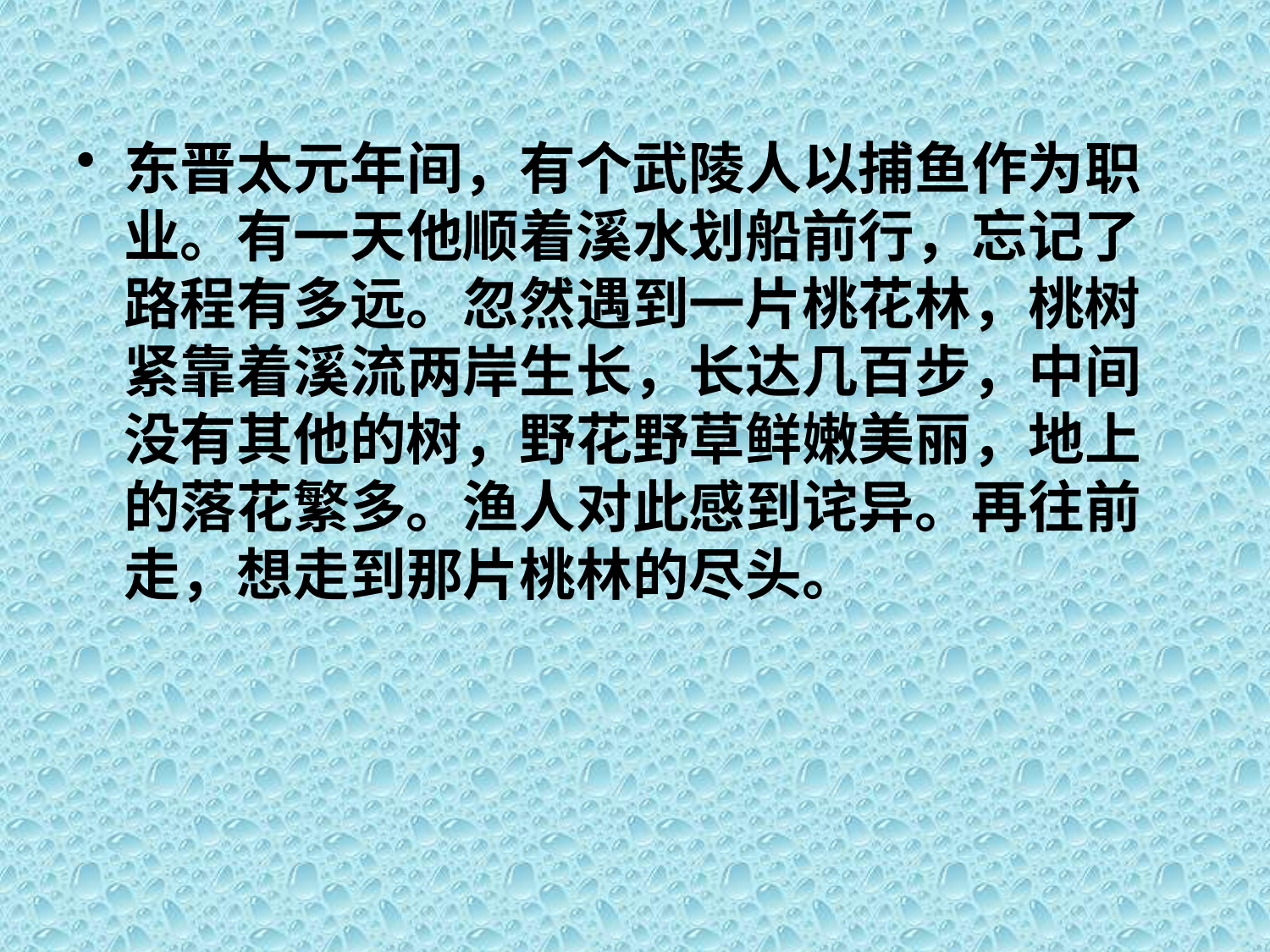

东晋太元年间，有个武陵人以捕鱼作为职业。有一天他顺着溪水划船前行，忘记了路程有多远。忽然遇到一片桃花林，桃树紧靠着溪流两岸生长，长达几百步，中间没有其他的树，野花野草鲜嫩美丽，地上的落花繁多。渔人对此感到诧异。再往前走，想走到那片桃林的尽头。